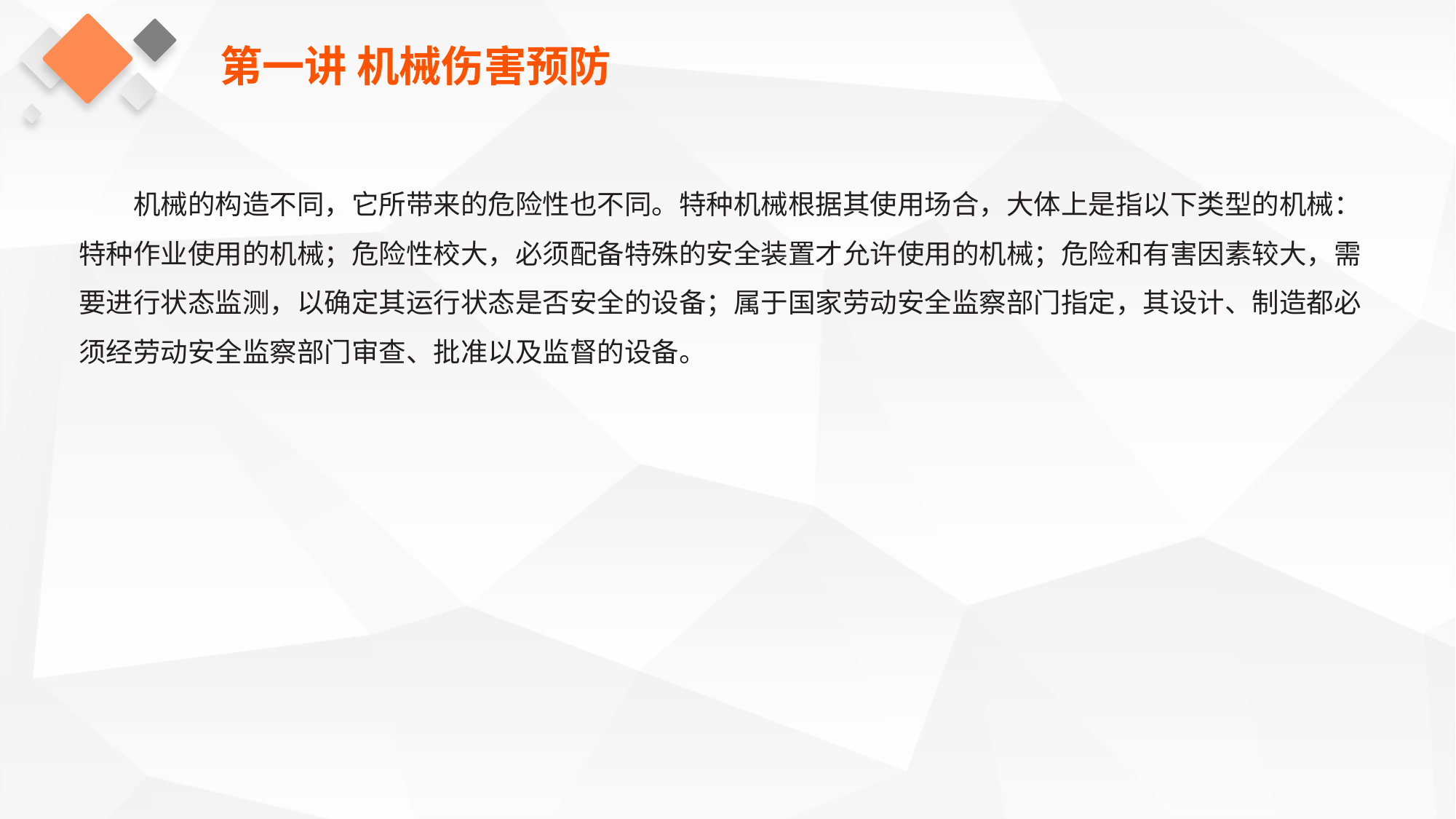

第一讲 机械伤害预防
机械的构造不同，它所带来的危险性也不同。特种机械根据其使用场合，大体上是指以下类型的机械：特种作业使用的机械；危险性校大，必须配备特殊的安全装置才允许使用的机械；危险和有害因素较大，需要进行状态监测，以确定其运行状态是否安全的设备；属于国家劳动安全监察部门指定，其设计、制造都必须经劳动安全监察部门审查、批准以及监督的设备。